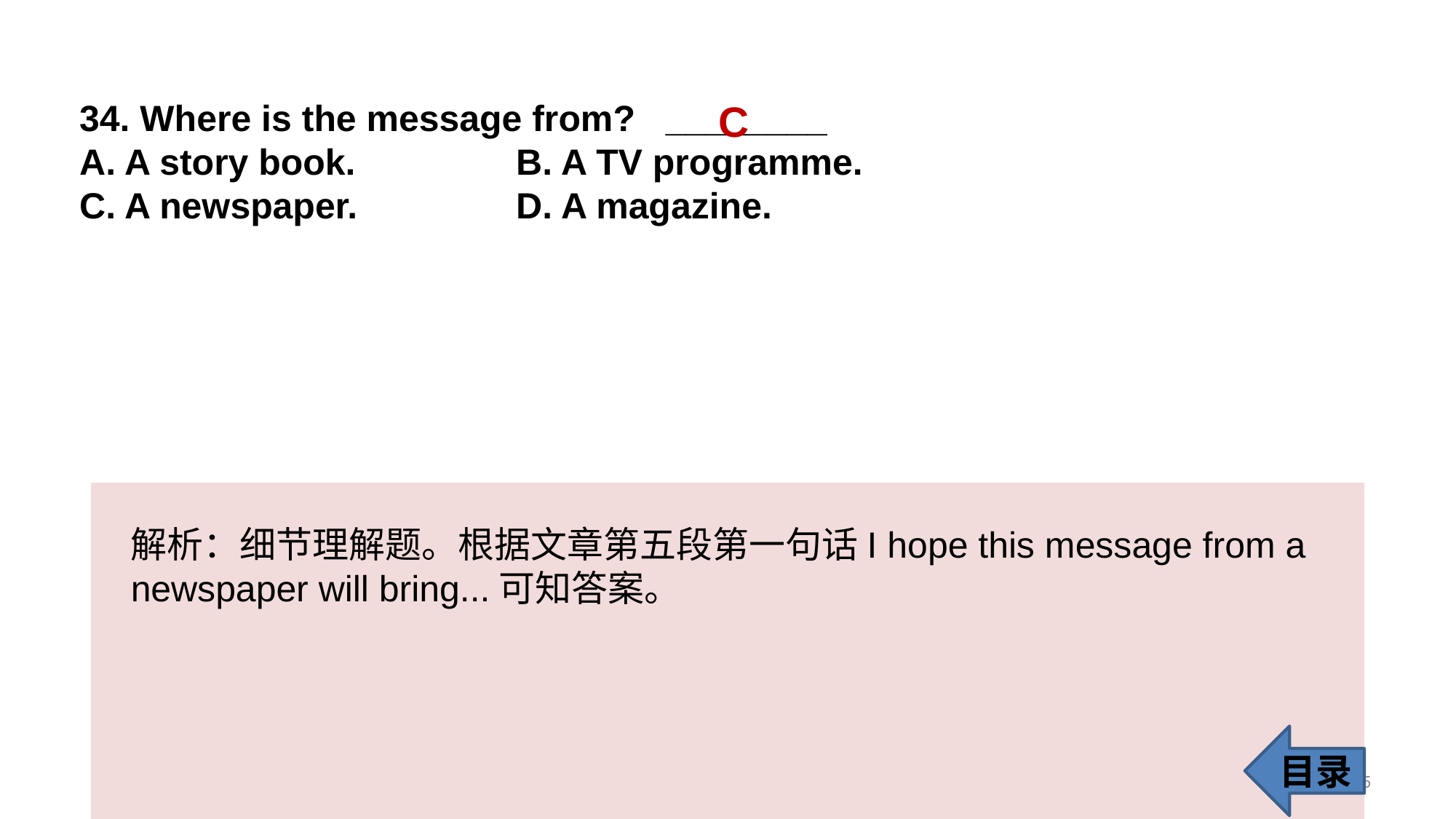

34. Where is the message from?   ________
A. A story book. 		B. A TV programme.
C. A newspaper. 		D. A magazine.
C

解析：细节理解题。根据文章第五段第一句话I hope this message from a newspaper will bring...可知答案。
目录
35